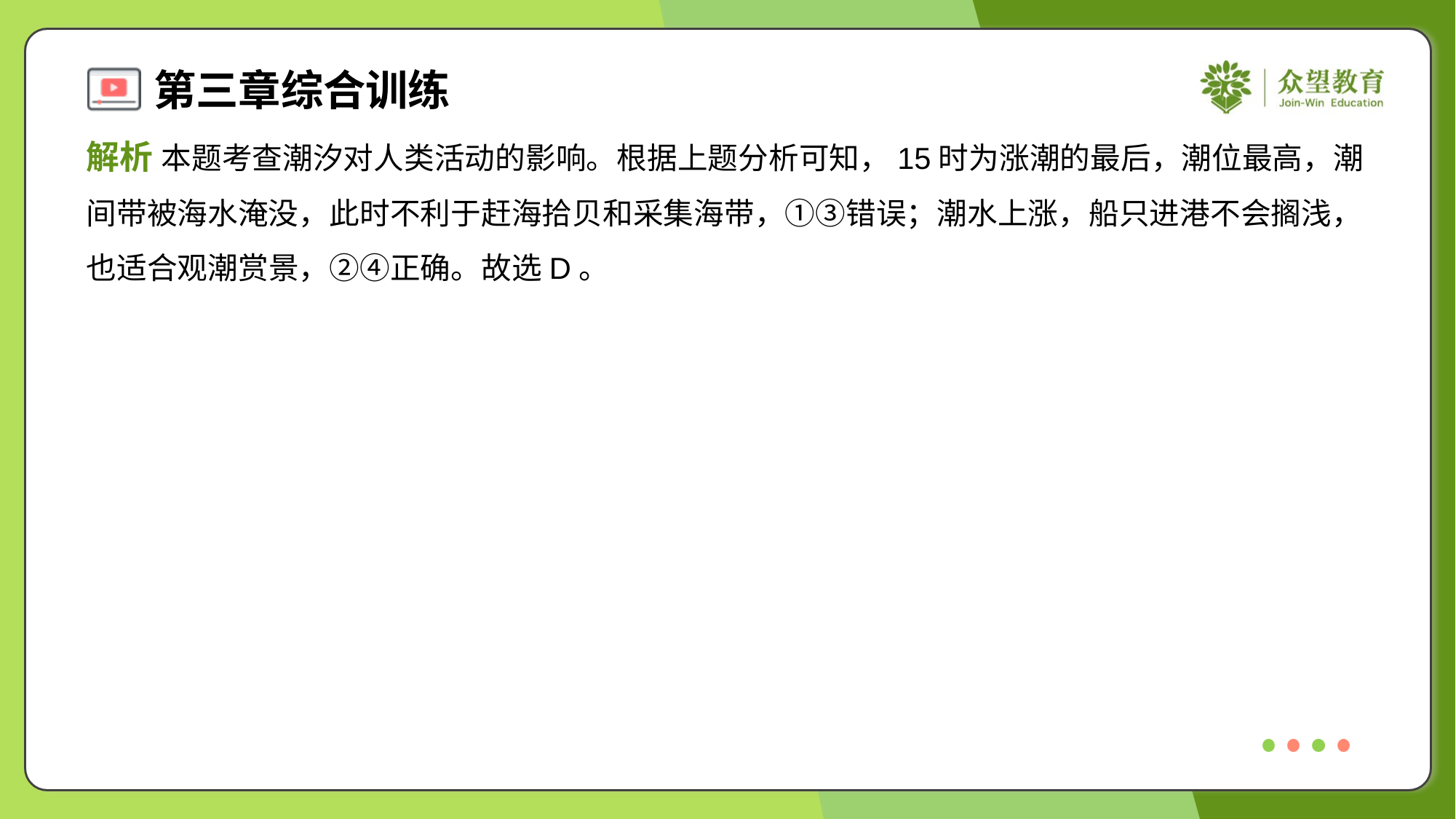

解析 本题考查潮汐对人类活动的影响。根据上题分析可知，15时为涨潮的最后，潮位最高，潮
间带被海水淹没，此时不利于赶海拾贝和采集海带，①③错误；潮水上涨，船只进港不会搁浅，
也适合观潮赏景，②④正确。故选D。